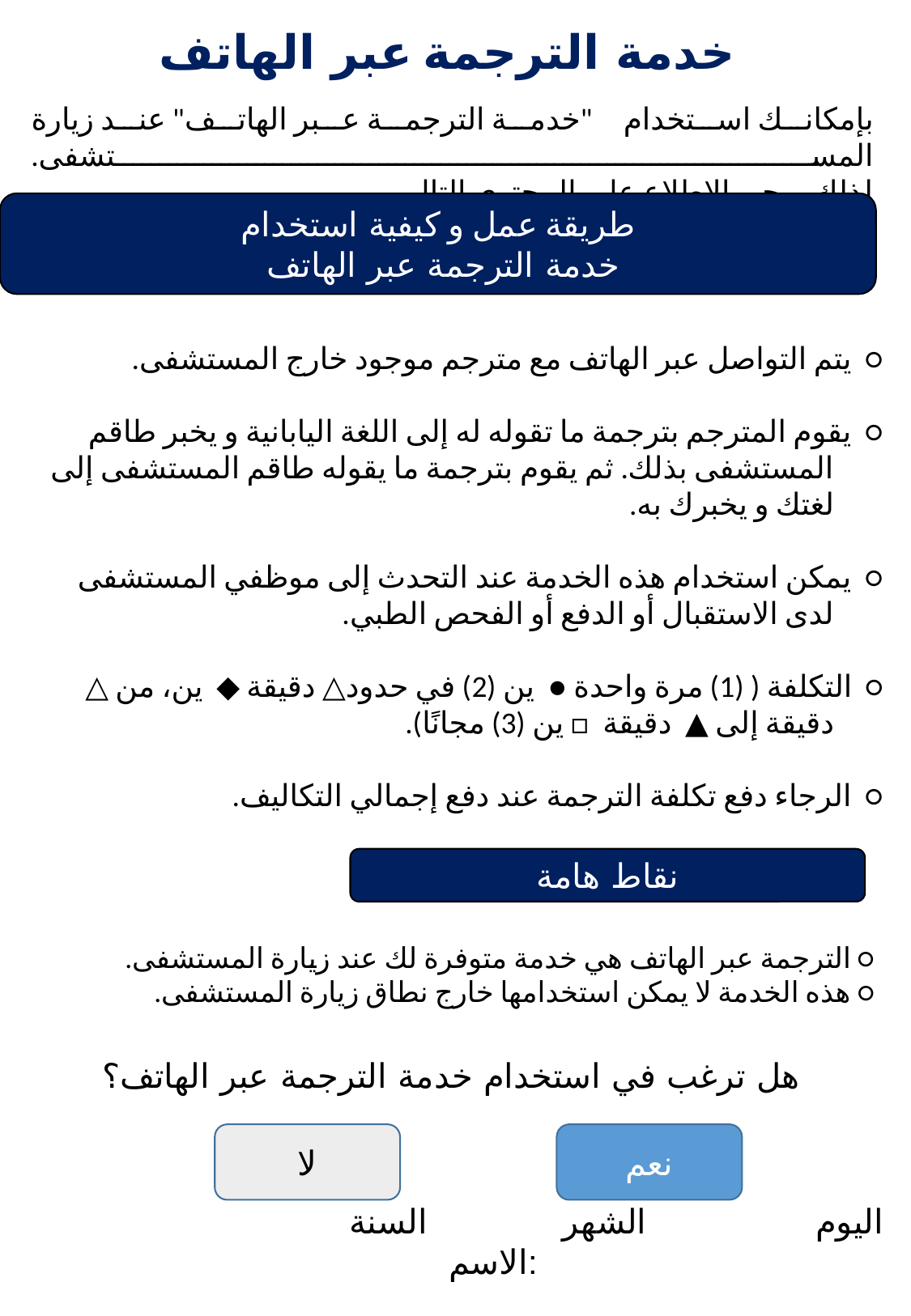

خدمة الترجمة عبر الهاتف
بإمكانك استخدام　"خدمة الترجمة عبر الهاتف" عند زيارة المستشفى.
لذلك يرجى الإطلاع على المحتوى التالي.
طريقة عمل و كيفية استخدام
 خدمة الترجمة عبر الهاتف

○  يتم التواصل عبر الهاتف مع مترجم موجود خارج المستشفى.

○  يقوم المترجم بترجمة ما تقوله له إلى اللغة اليابانية و يخبر طاقم المستشفى بذلك. ثم يقوم بترجمة ما يقوله طاقم المستشفى إلى لغتك و يخبرك به.

○  يمكن استخدام هذه الخدمة عند التحدث إلى موظفي المستشفى لدى الاستقبال أو الدفع أو الفحص الطبي.

○  التكلفة ( (1) مرة واحدة ●  ين (2) في حدود△ دقيقة ◆  ين، من △ دقيقة إلى ▲  دقيقة  □ ين (3) مجانًا).

○  الرجاء دفع تكلفة الترجمة عند دفع إجمالي التكاليف.
金額の部分は各医療機関にて設定の上、編集してください

نقاط هامة
○ الترجمة عبر الهاتف هي خدمة متوفرة لك عند زيارة المستشفى.
○ هذه الخدمة لا يمكن استخدامها خارج نطاق زيارة المستشفى.
هل ترغب في استخدام خدمة الترجمة عبر الهاتف؟

لا

نعم
اليوم　　　　　الشهر　　　　السنة
　　　　　　　　　　　       الاسم: